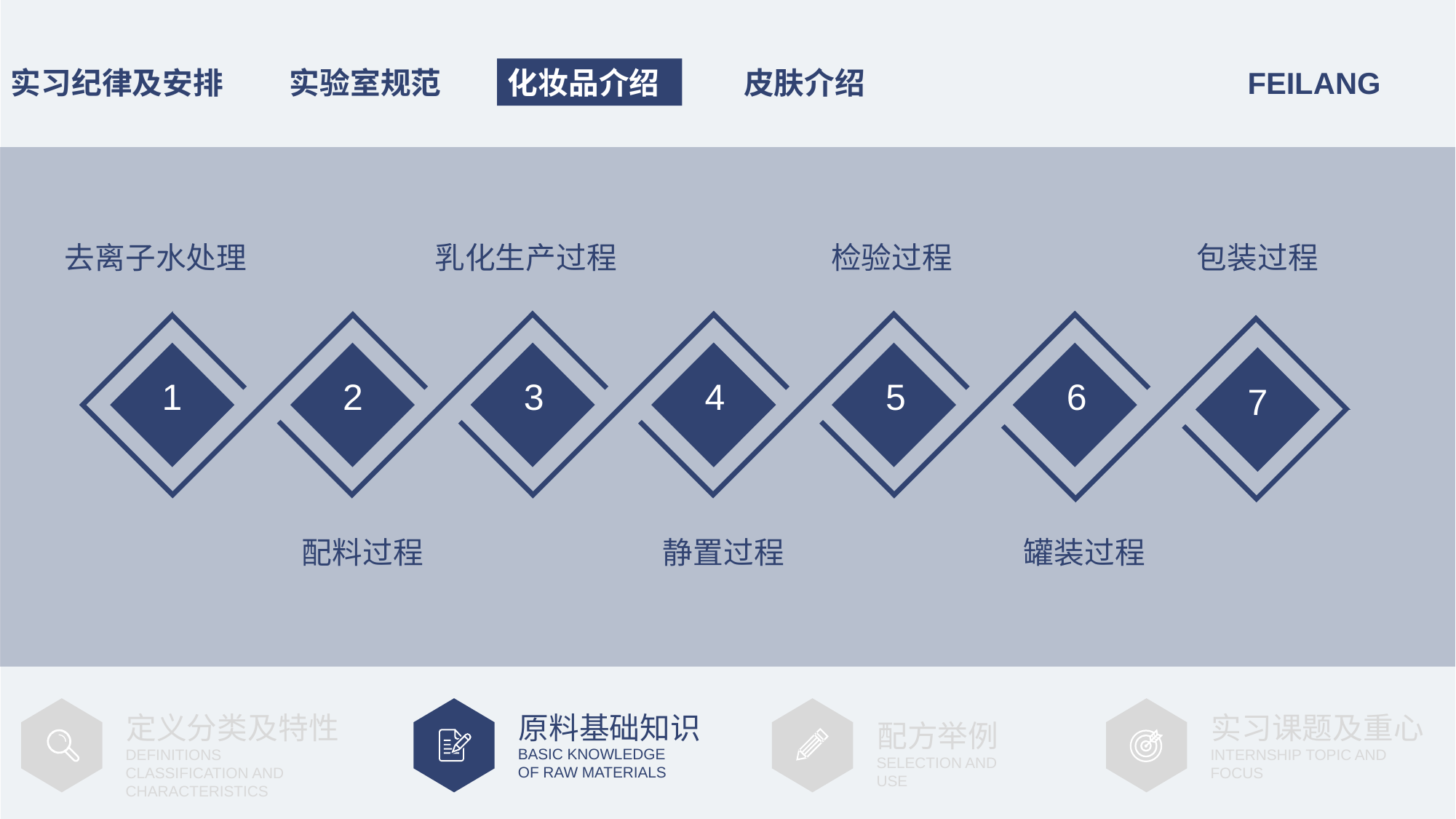

去离子水处理
乳化生产过程
检验过程
包装过程

1
2
3
4
5
6
7
0
配料过程
静置过程
罐装过程